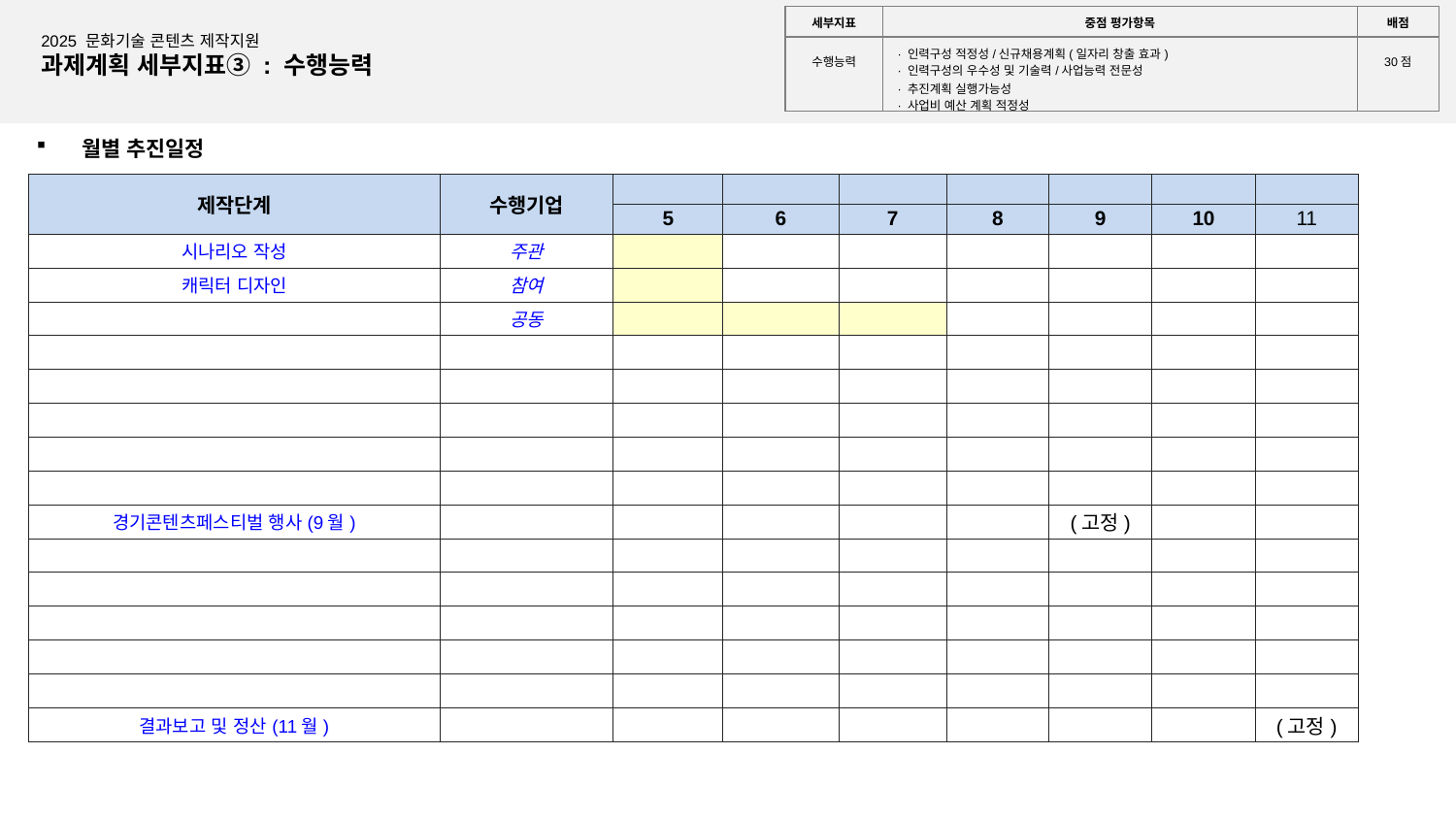

작성요령(삭제 후 제출)

1. ‘결과보고 및 정산’은 고정된 일정이므로 임의로 변동하지 말 것

2. 공고문 내 각 분야별 사업화 기간을 참고하여 일정 계획

3. 중간평가 시 일정에 따른 사업 추진 여부 평가 항목이 있으므로 여유를 두고 일정 설계할 것
| 세부지표 | 중점 평가항목 | 배점 |
| --- | --- | --- |
| 수행능력 | · 인력구성 적정성/신규채용계획(일자리 창출 효과) · 인력구성의 우수성 및 기술력/사업능력 전문성 · 추진계획 실행가능성 · 사업비 예산 계획 적정성 | 30점 |
2025 문화기술 콘텐츠 제작지원
과제계획 세부지표③ : 수행능력
월별 추진일정
| 제작단계 | 수행기업 |  |  |  |  |  |  |  |
| --- | --- | --- | --- | --- | --- | --- | --- | --- |
|  |  | 5 | 6 | 7 | 8 | 9 | 10 | 11 |
| 시나리오 작성 | 주관 |  |  |  |  |  |  |  |
| 캐릭터 디자인 | 참여 |  |  |  |  |  |  |  |
|  | 공동 |  |  |  |  |  |  |  |
|  |  |  |  |  |  |  |  |  |
|  |  |  |  |  |  |  |  |  |
|  |  |  |  |  |  |  |  |  |
|  |  |  |  |  |  |  |  |  |
|  |  |  |  |  |  |  |  |  |
| 경기콘텐츠페스티벌 행사(9월) |  |  |  |  |  | (고정) |  |  |
|  |  |  |  |  |  |  |  |  |
|  |  |  |  |  |  |  |  |  |
|  |  |  |  |  |  |  |  |  |
|  |  |  |  |  |  |  |  |  |
|  |  |  |  |  |  |  |  |  |
| 결과보고 및 정산(11월) |  |  |  |  |  |  |  | (고정) |